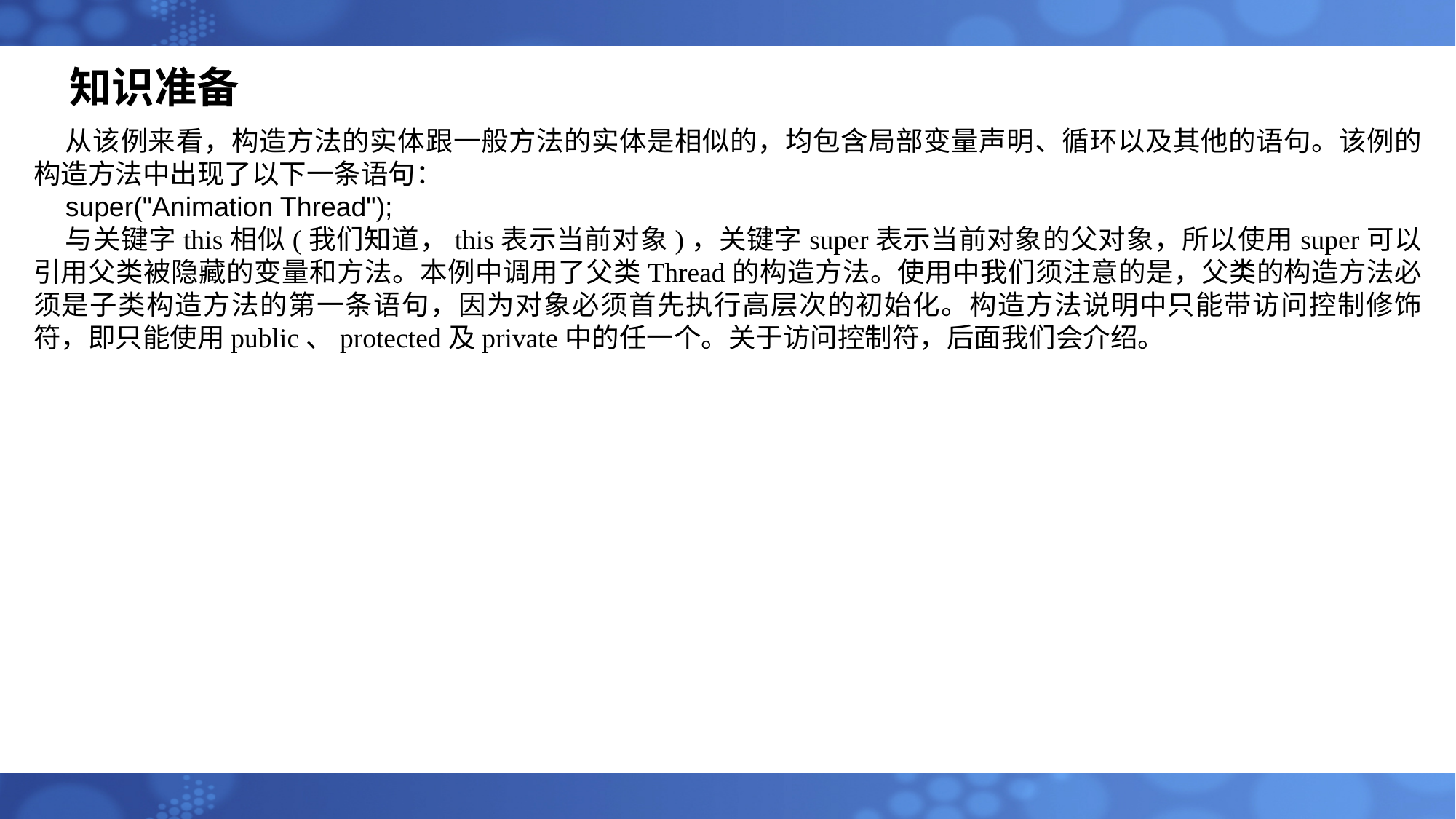

# 知识准备
从该例来看，构造方法的实体跟一般方法的实体是相似的，均包含局部变量声明、循环以及其他的语句。该例的构造方法中出现了以下一条语句：
super("Animation Thread");
与关键字this相似(我们知道，this表示当前对象)，关键字super表示当前对象的父对象，所以使用super可以引用父类被隐藏的变量和方法。本例中调用了父类Thread的构造方法。使用中我们须注意的是，父类的构造方法必须是子类构造方法的第一条语句，因为对象必须首先执行高层次的初始化。构造方法说明中只能带访问控制修饰符，即只能使用public、protected及private中的任一个。关于访问控制符，后面我们会介绍。